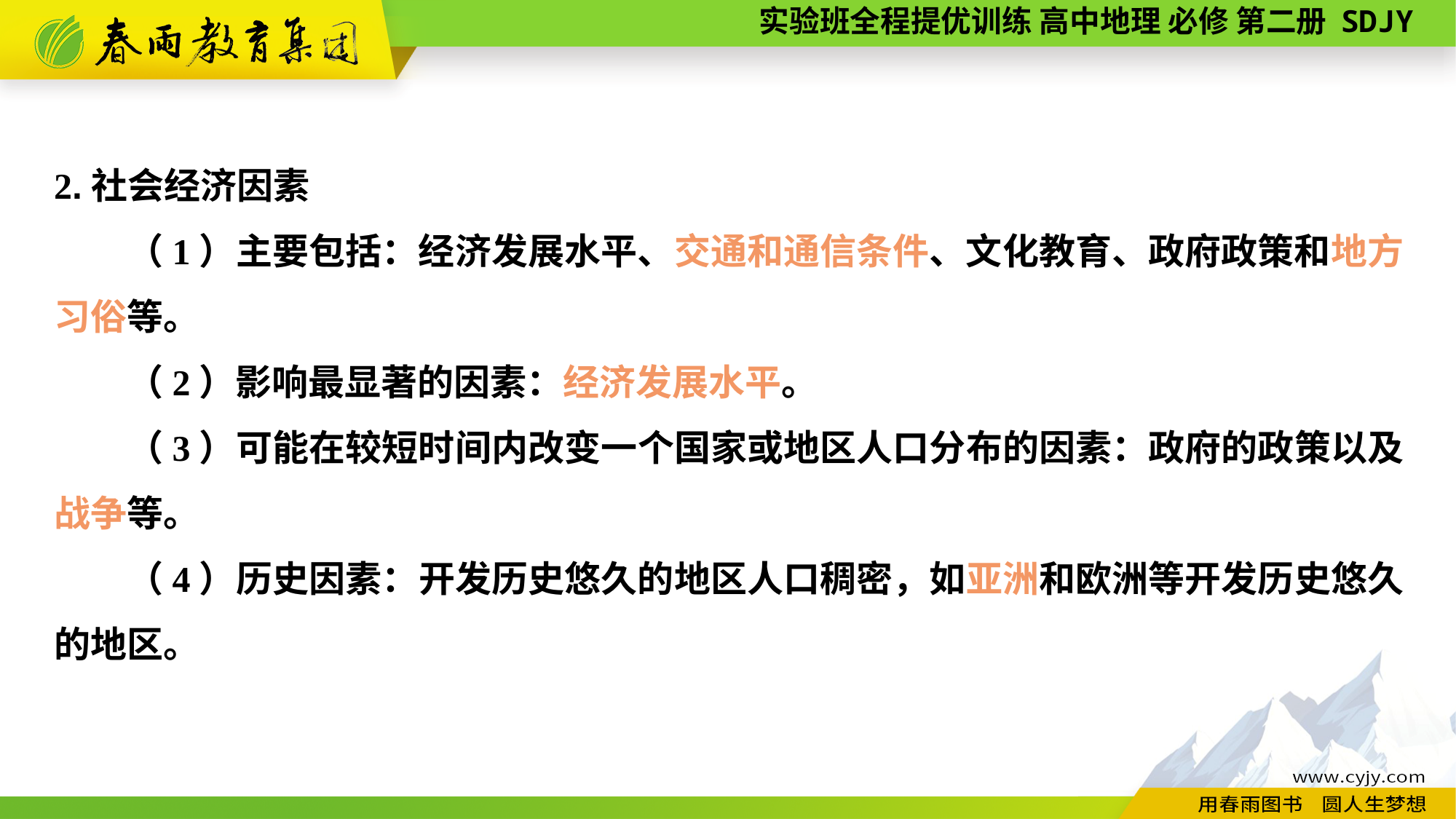

2.社会经济因素
（1）主要包括：经济发展水平、交通和通信条件、文化教育、政府政策和地方习俗等。
（2）影响最显著的因素：经济发展水平。
（3）可能在较短时间内改变一个国家或地区人口分布的因素：政府的政策以及战争等。
（4）历史因素：开发历史悠久的地区人口稠密，如亚洲和欧洲等开发历史悠久的地区。